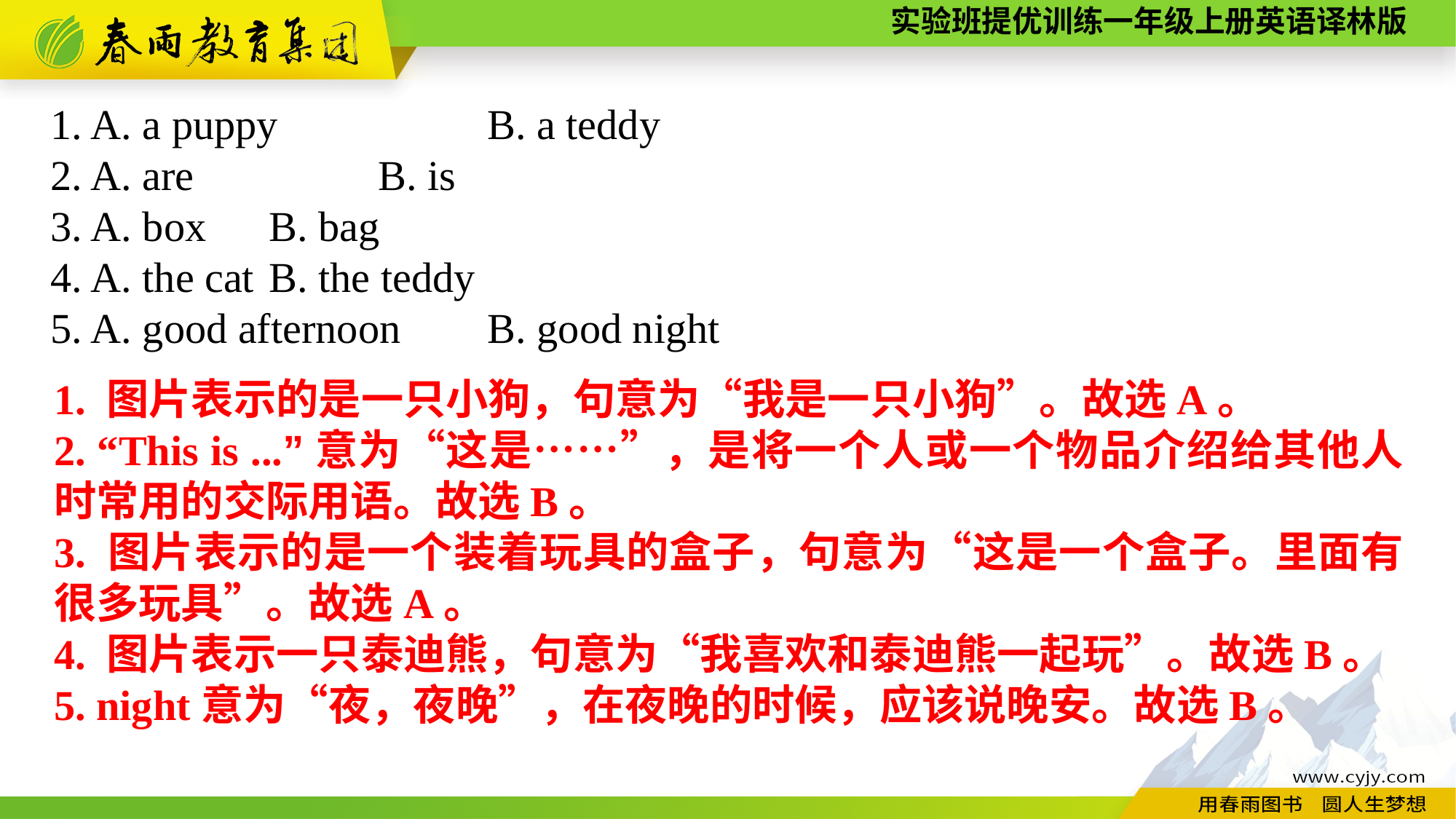

1. A. a puppy　　　	B. a teddy
2. A. are　　	B. is
3. A. box	B. bag
4. A. the cat	B. the teddy
5. A. good afternoon	B. good night
1. 图片表示的是一只小狗，句意为“我是一只小狗”。故选A。
2. “This is ...”意为“这是……”，是将一个人或一个物品介绍给其他人时常用的交际用语。故选B。
3. 图片表示的是一个装着玩具的盒子，句意为“这是一个盒子。里面有很多玩具”。故选A。
4. 图片表示一只泰迪熊，句意为“我喜欢和泰迪熊一起玩”。故选B。
5. night意为“夜，夜晚”，在夜晚的时候，应该说晚安。故选B。